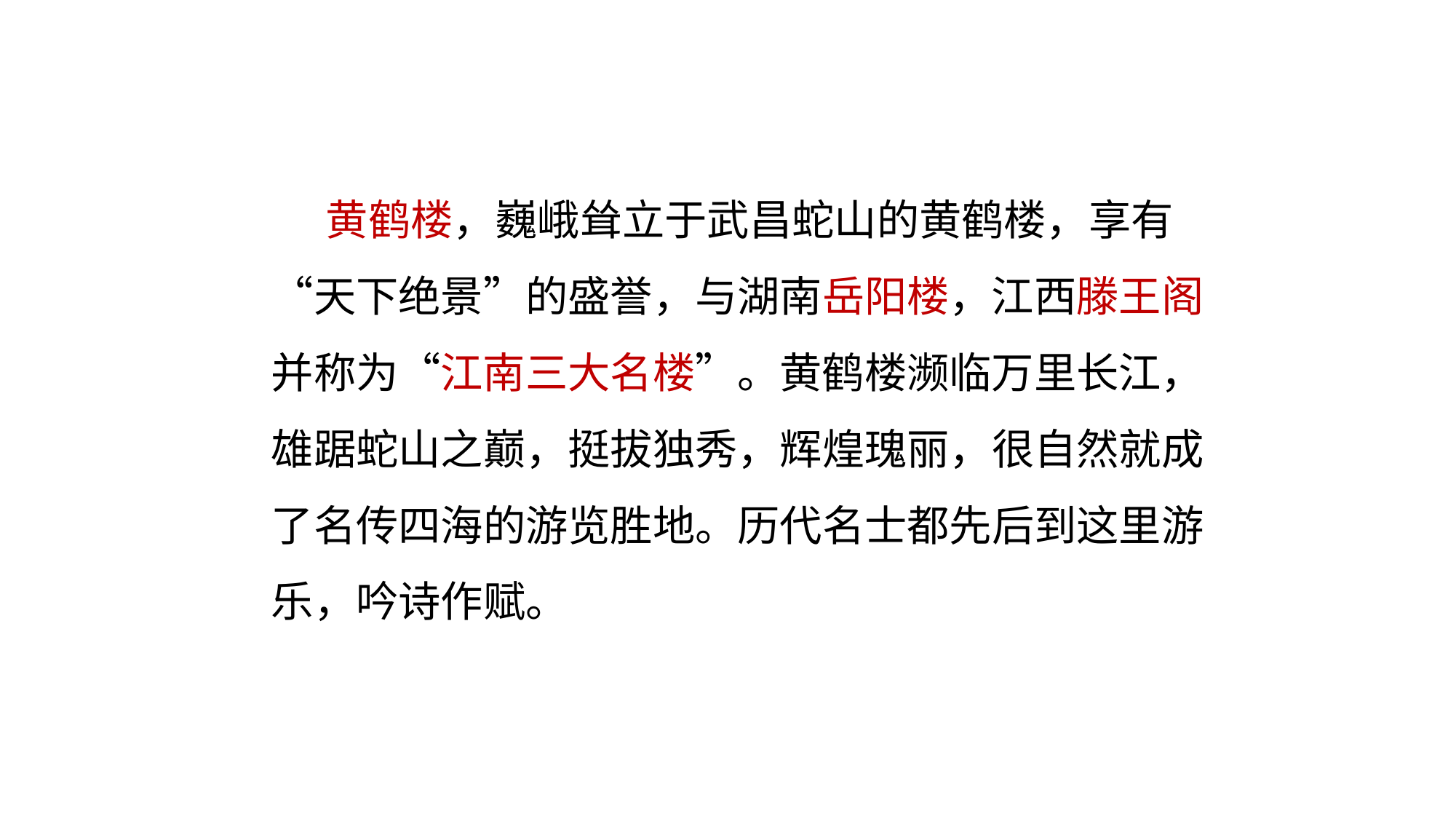

黄鹤楼，巍峨耸立于武昌蛇山的黄鹤楼，享有“天下绝景”的盛誉，与湖南岳阳楼，江西滕王阁并称为“江南三大名楼”。黄鹤楼濒临万里长江，雄踞蛇山之巅，挺拔独秀，辉煌瑰丽，很自然就成了名传四海的游览胜地。历代名士都先后到这里游乐，吟诗作赋。
https://www.ypppt.com/